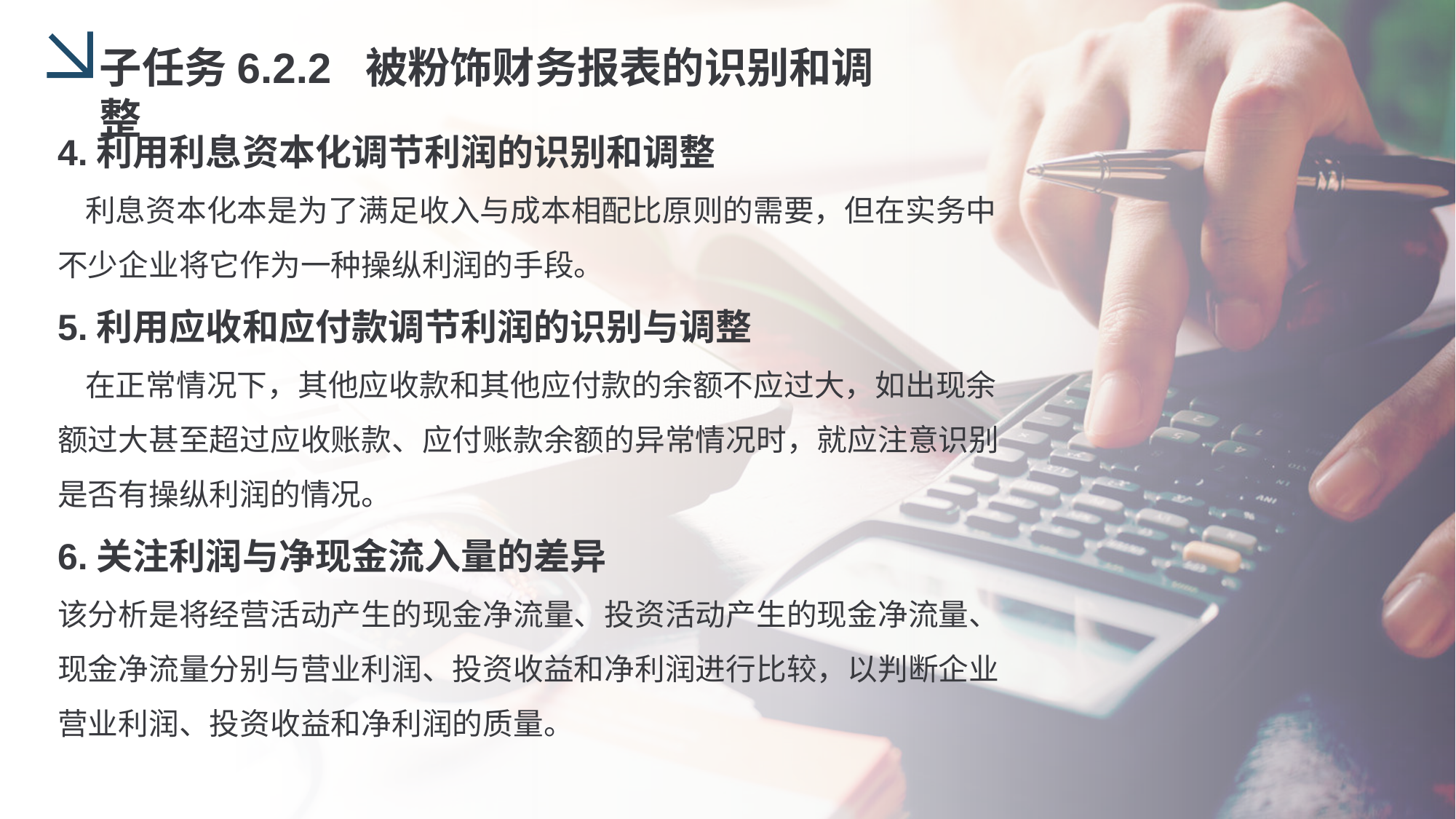

子任务6.2.2  被粉饰财务报表的识别和调整
4.利用利息资本化调节利润的识别和调整
   利息资本化本是为了满足收入与成本相配比原则的需要，但在实务中不少企业将它作为一种操纵利润的手段。
5.利用应收和应付款调节利润的识别与调整
   在正常情况下，其他应收款和其他应付款的余额不应过大，如出现余额过大甚至超过应收账款、应付账款余额的异常情况时，就应注意识别是否有操纵利润的情况。
6.关注利润与净现金流入量的差异
该分析是将经营活动产生的现金净流量、投资活动产生的现金净流量、现金净流量分别与营业利润、投资收益和净利润进行比较，以判断企业营业利润、投资收益和净利润的质量。